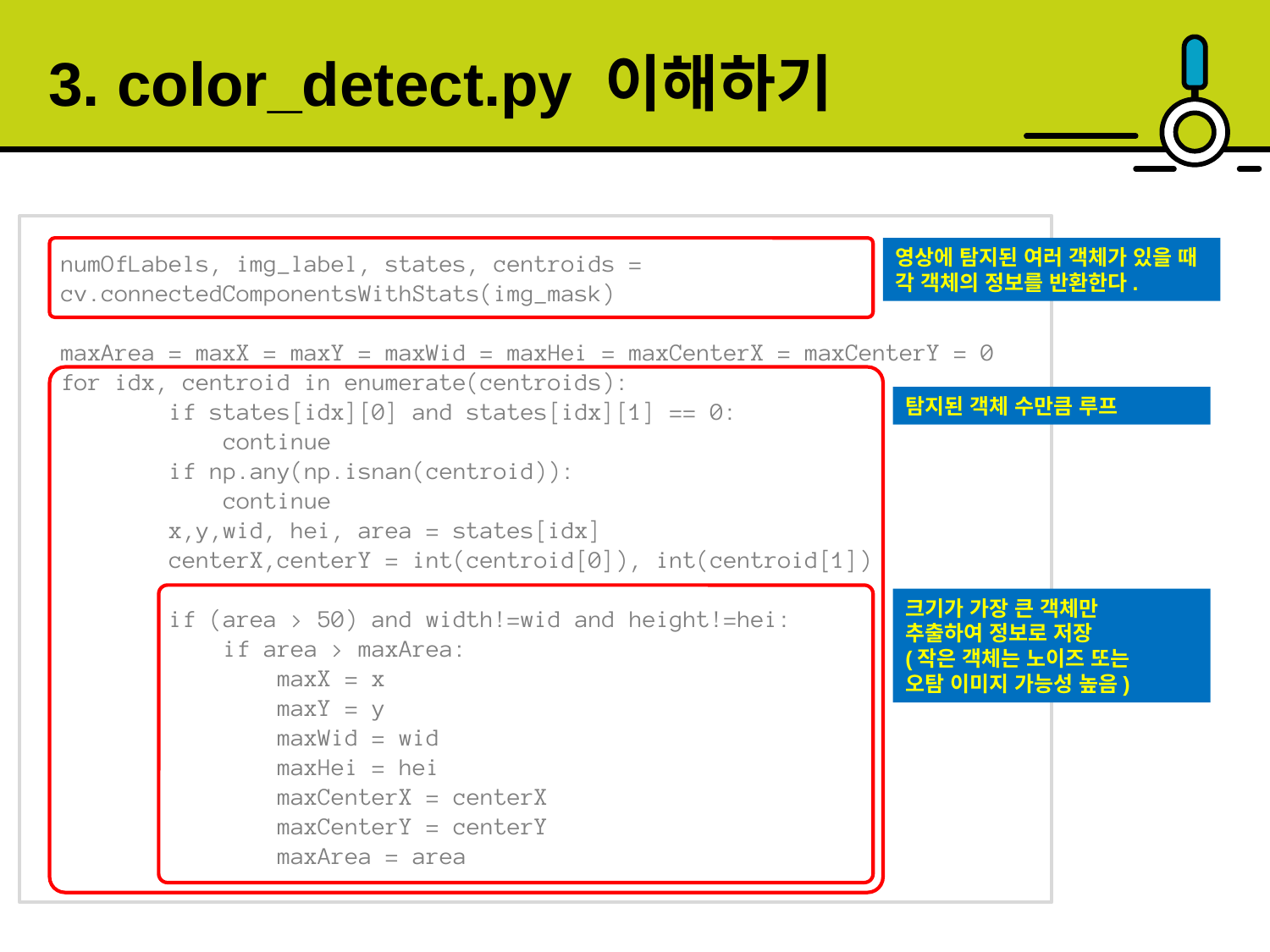

3. color_detect.py 이해하기

영상에 탐지된 여러 객체가 있을 때 각 객체의 정보를 반환한다.
numOfLabels, img_label, states, centroids = cv.connectedComponentsWithStats(img_mask)

maxArea = maxX = maxY = maxWid = maxHei = maxCenterX = maxCenterY = 0
for idx, centroid in enumerate(centroids):
        if states[idx][0] and states[idx][1] == 0:
            continue
        if np.any(np.isnan(centroid)):
            continue
        x,y,wid, hei, area = states[idx]
        centerX,centerY = int(centroid[0]), int(centroid[1])

        if (area > 50) and width!=wid and height!=hei:
            if area > maxArea:
                maxX = x
                maxY = y
                maxWid = wid
                maxHei = hei
                maxCenterX = centerX
                maxCenterY = centerY
                maxArea = area

탐지된 객체 수만큼 루프

크기가 가장 큰 객체만
추출하여 정보로 저장
(작은 객체는 노이즈 또는
오탐 이미지 가능성 높음)